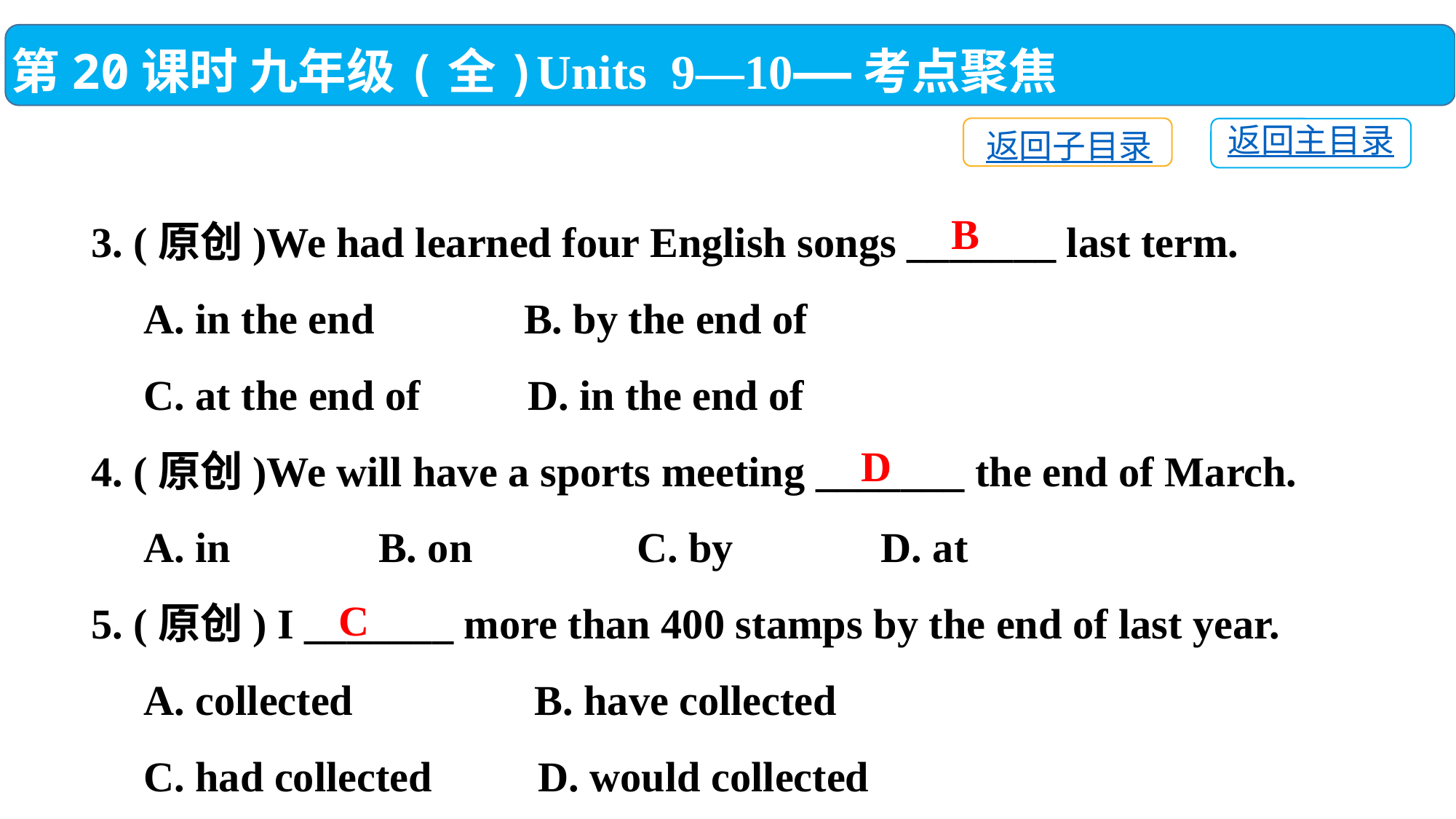

第20课时 九年级(全)Units  9—10——考点聚焦

返回子目录
返回主目录
3. (原创)We had learned four English songs _______ last term.
     A. in the end	          B. by the end of
     C. at the end of	D. in the end of
4. (原创)We will have a sports meeting _______ the end of March.
     A. in　　　B. on　　　	C. by　　　D. at
5. (原创) I _______ more than 400 stamps by the end of last year.
     A. collected	           B. have collected
     C. had collected	 D. would collected
B

D
C